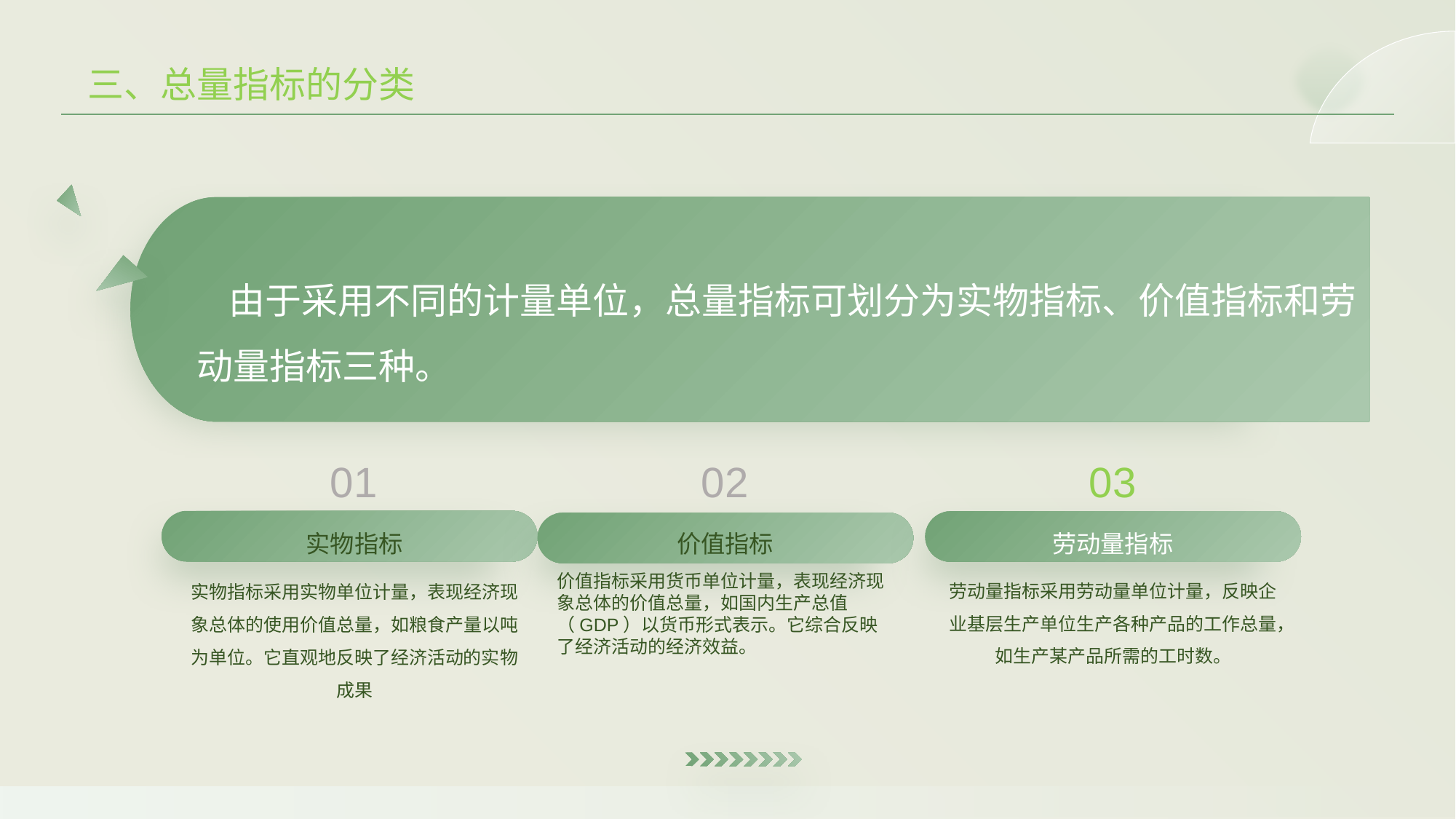

三、总量指标的分类

由于采用不同的计量单位，总量指标可划分为实物指标、价值指标和劳动量指标三种。
01
02
03
实物指标
价值指标
劳动量指标

劳动量指标采用劳动量单位计量，反映企业基层生产单位生产各种产品的工作总量，如生产某产品所需的工时数。
实物指标采用实物单位计量，表现经济现象总体的使用价值总量，如粮食产量以吨为单位。它直观地反映了经济活动的实物成果
价值指标采用货币单位计量，表现经济现象总体的价值总量，如国内生产总值（GDP）以货币形式表示。它综合反映了经济活动的经济效益。